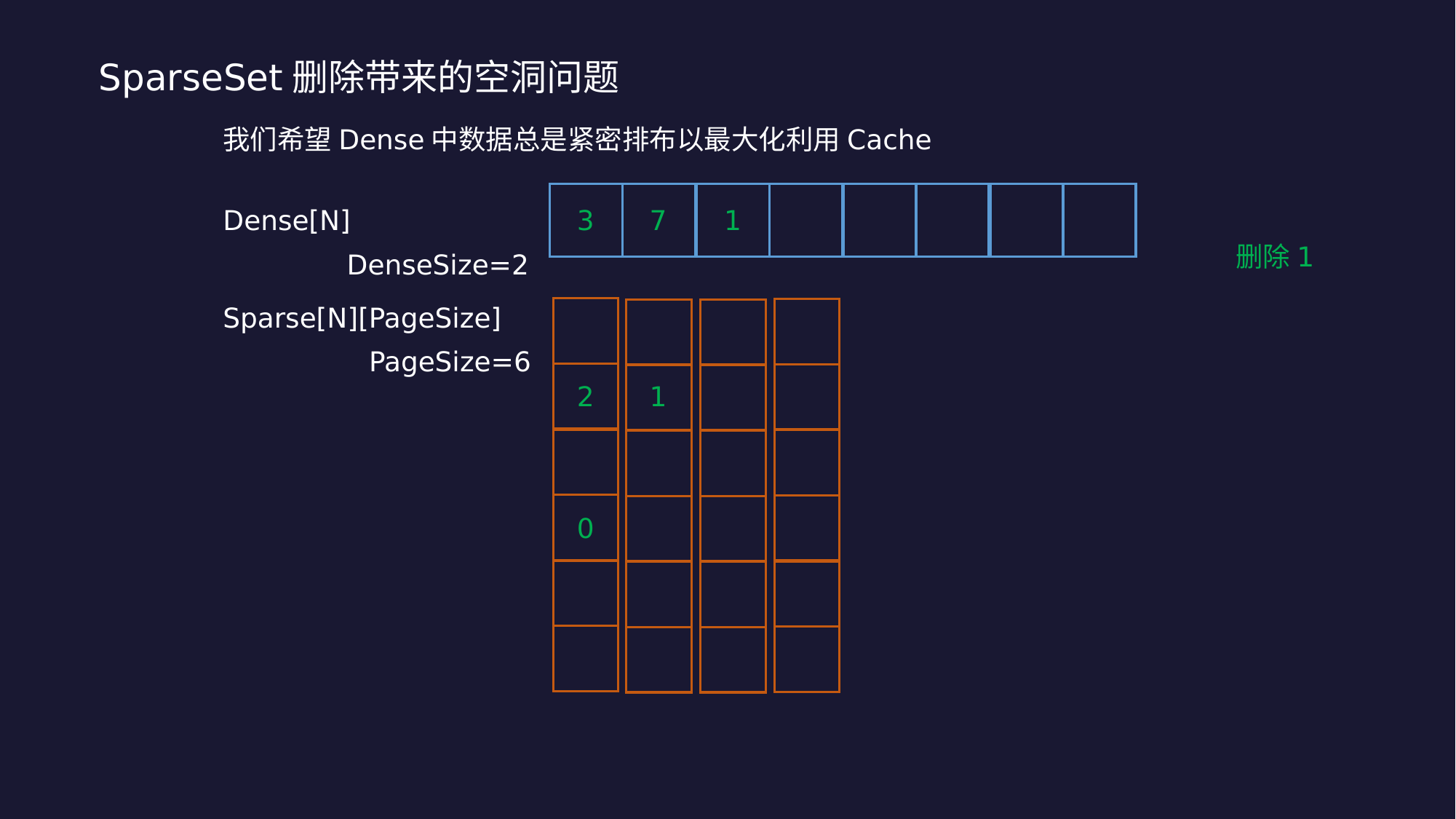

SparseSet删除带来的空洞问题
我们希望Dense中数据总是紧密排布以最大化利用Cache

Dense[N]
3
7
1
删除1
DenseSize=2
Sparse[N][PageSize]

PageSize=6
2
1
0